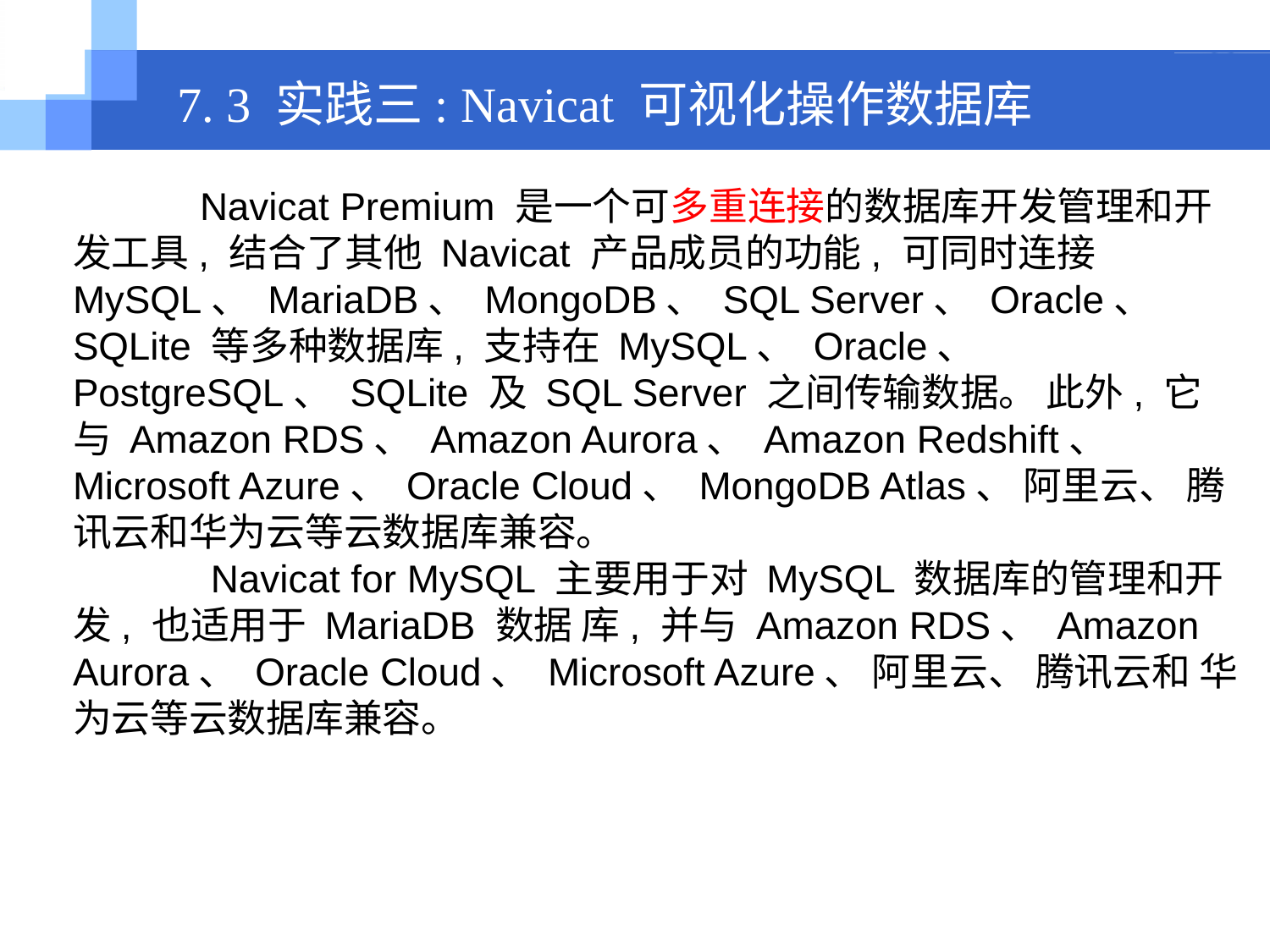

7. 3 实践三: Navicat 可视化操作数据库

	Navicat Premium 是一个可多重连接的数据库开发管理和开发工具, 结合了其他 Navicat 产品成员的功能, 可同时连接 MySQL、 MariaDB、 MongoDB、 SQL Server、 Oracle、 SQLite 等多种数据库, 支持在 MySQL、 Oracle、 PostgreSQL、 SQLite 及 SQL Server 之间传输数据。 此外, 它与 Amazon RDS、 Amazon Aurora、 Amazon Redshift、 Microsoft Azure、 Oracle Cloud、 MongoDB Atlas、 阿里云、 腾讯云和华为云等云数据库兼容。
	 Navicat for MySQL 主要用于对 MySQL 数据库的管理和开发, 也适用于 MariaDB 数据 库, 并与 Amazon RDS、 Amazon Aurora、 Oracle Cloud、 Microsoft Azure、 阿里云、 腾讯云和 华为云等云数据库兼容。